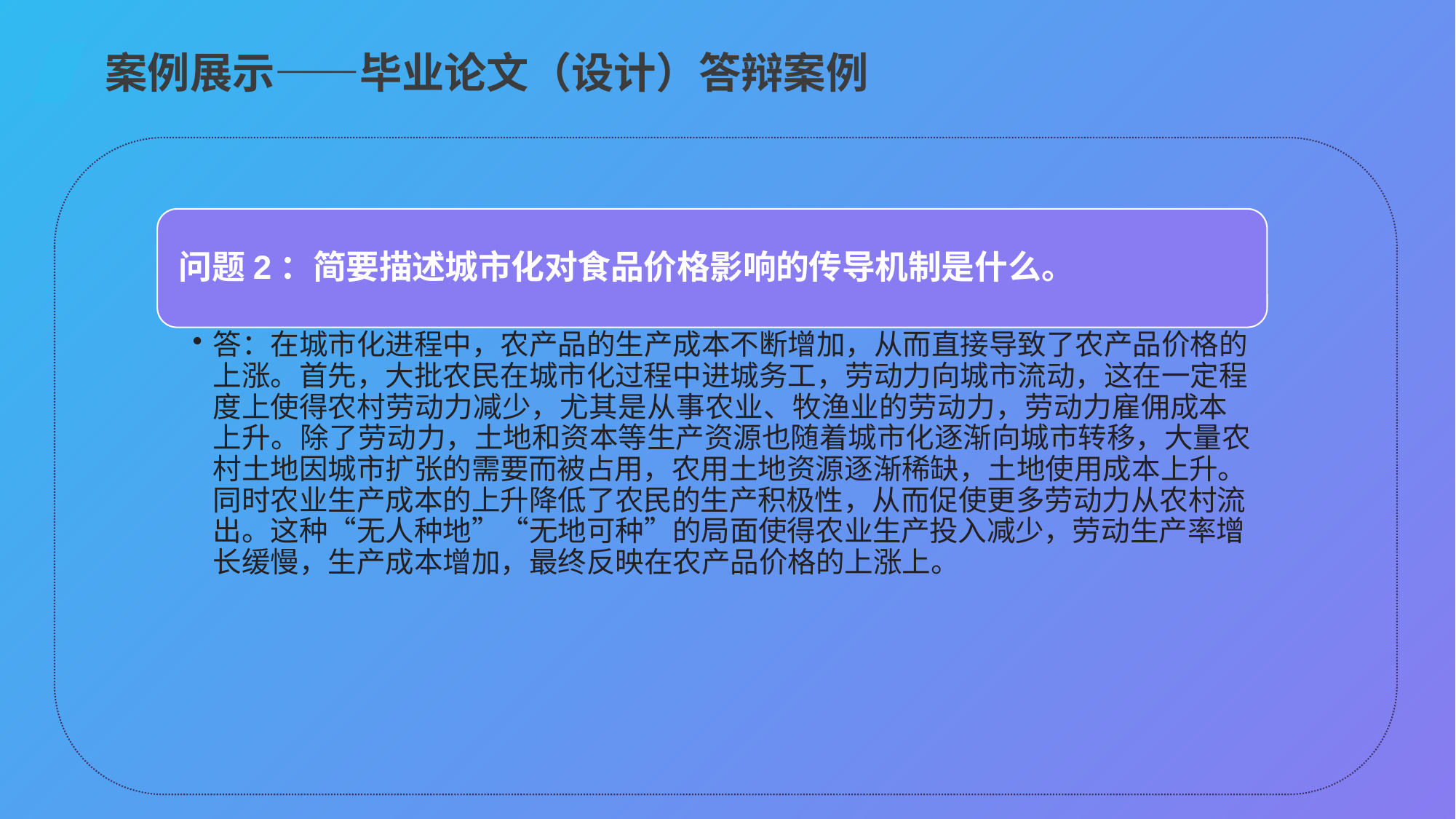

案例展示——毕业论文（设计）答辩案例

问题2：简要描述城市化对食品价格影响的传导机制是什么。
答：在城市化进程中，农产品的生产成本不断增加，从而直接导致了农产品价格的上涨。首先，大批农民在城市化过程中进城务工，劳动力向城市流动，这在一定程度上使得农村劳动力减少，尤其是从事农业、牧渔业的劳动力，劳动力雇佣成本上升。除了劳动力，土地和资本等生产资源也随着城市化逐渐向城市转移，大量农村土地因城市扩张的需要而被占用，农用土地资源逐渐稀缺，土地使用成本上升。同时农业生产成本的上升降低了农民的生产积极性，从而促使更多劳动力从农村流出。这种“无人种地”“无地可种”的局面使得农业生产投入减少，劳动生产率增长缓慢，生产成本增加，最终反映在农产品价格的上涨上。